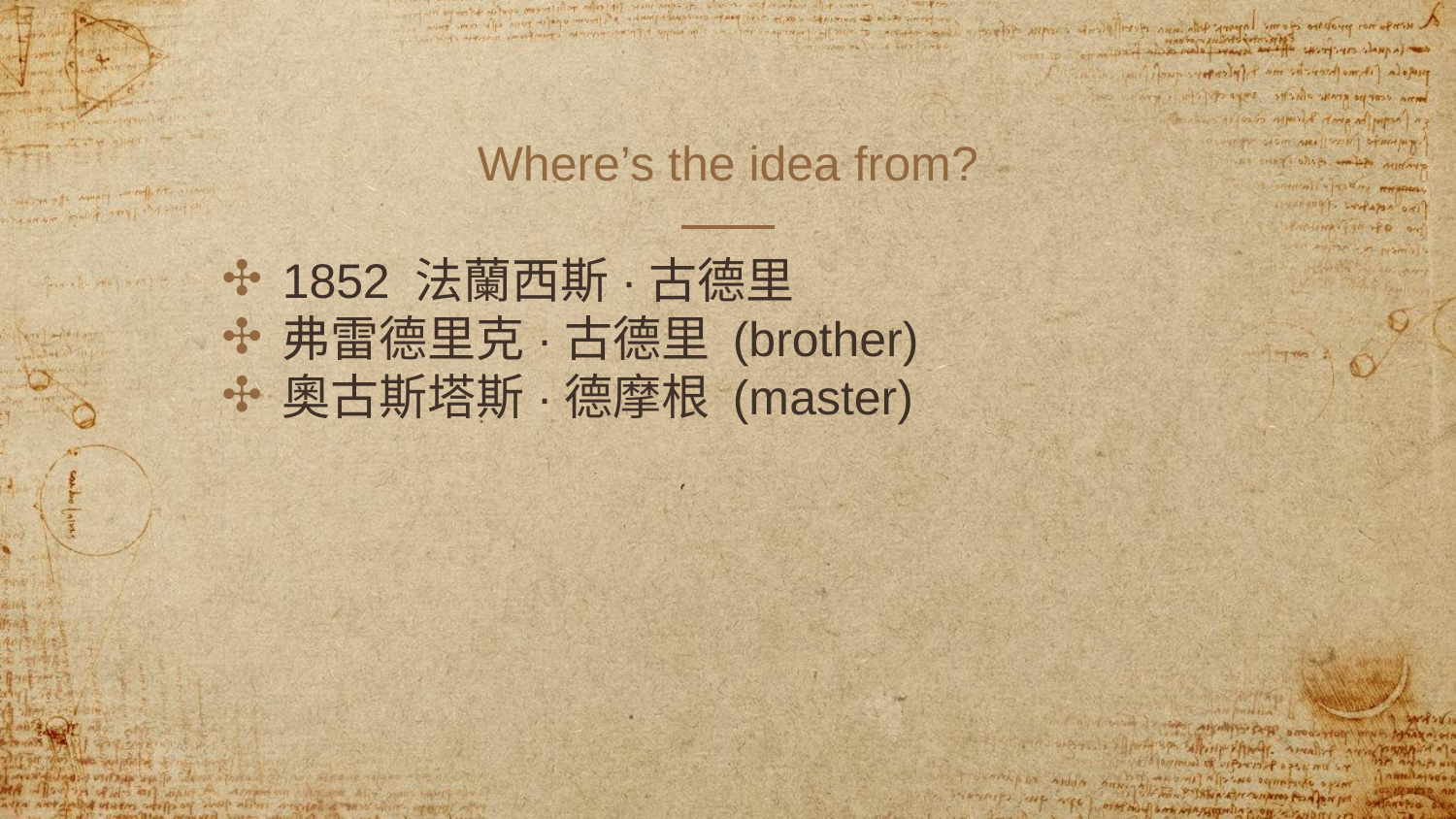

# Where’s the idea from?
1852 法蘭西斯·古德里
弗雷德里克·古德里 (brother)
奧古斯塔斯·德摩根 (master)